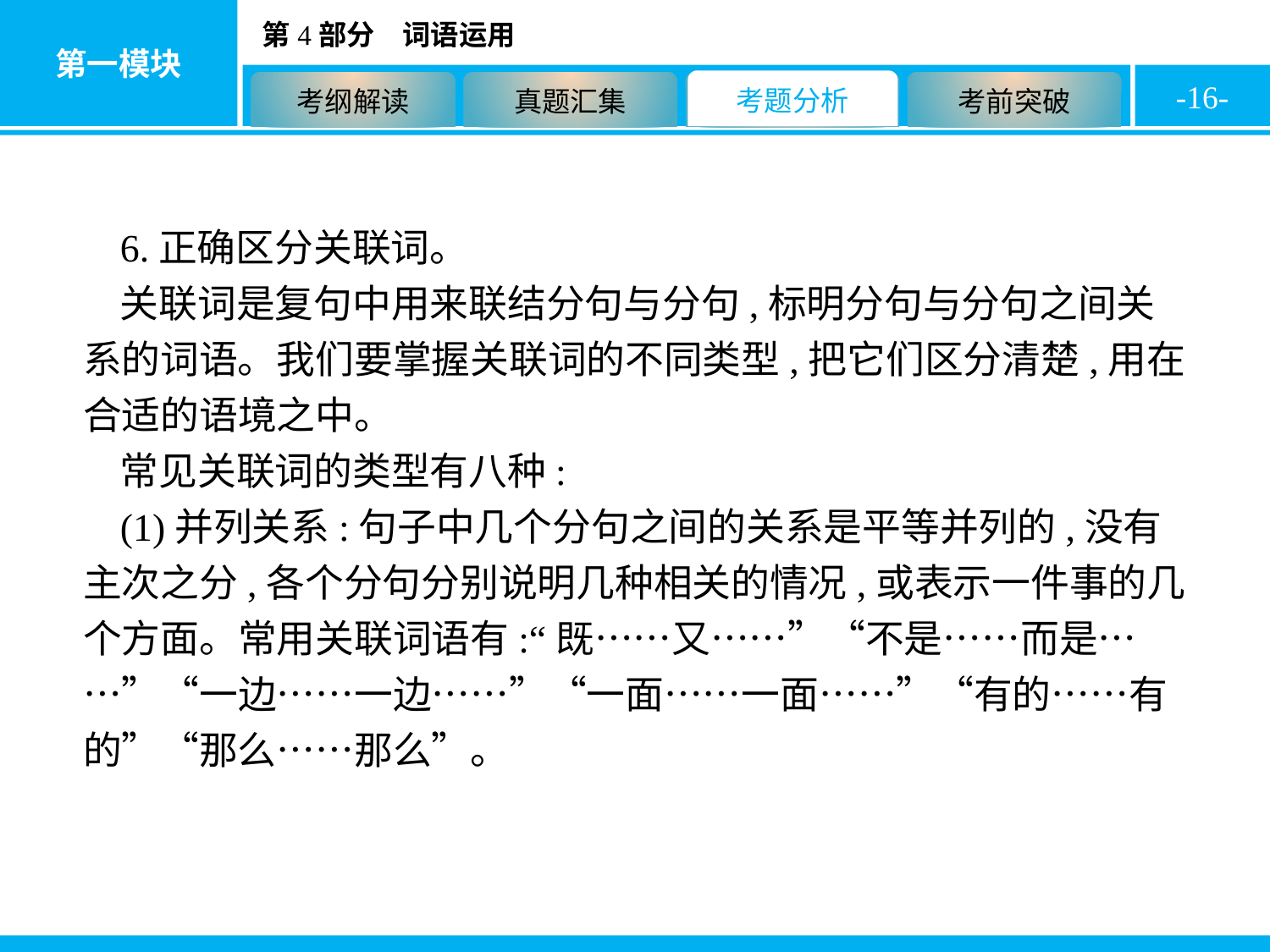

-16-
6.正确区分关联词。
关联词是复句中用来联结分句与分句,标明分句与分句之间关系的词语。我们要掌握关联词的不同类型,把它们区分清楚,用在合适的语境之中。
常见关联词的类型有八种:
(1)并列关系:句子中几个分句之间的关系是平等并列的,没有主次之分,各个分句分别说明几种相关的情况,或表示一件事的几个方面。常用关联词语有:“既……又……”“不是……而是……”“一边……一边……”“一面……一面……”“有的……有的”“那么……那么”。